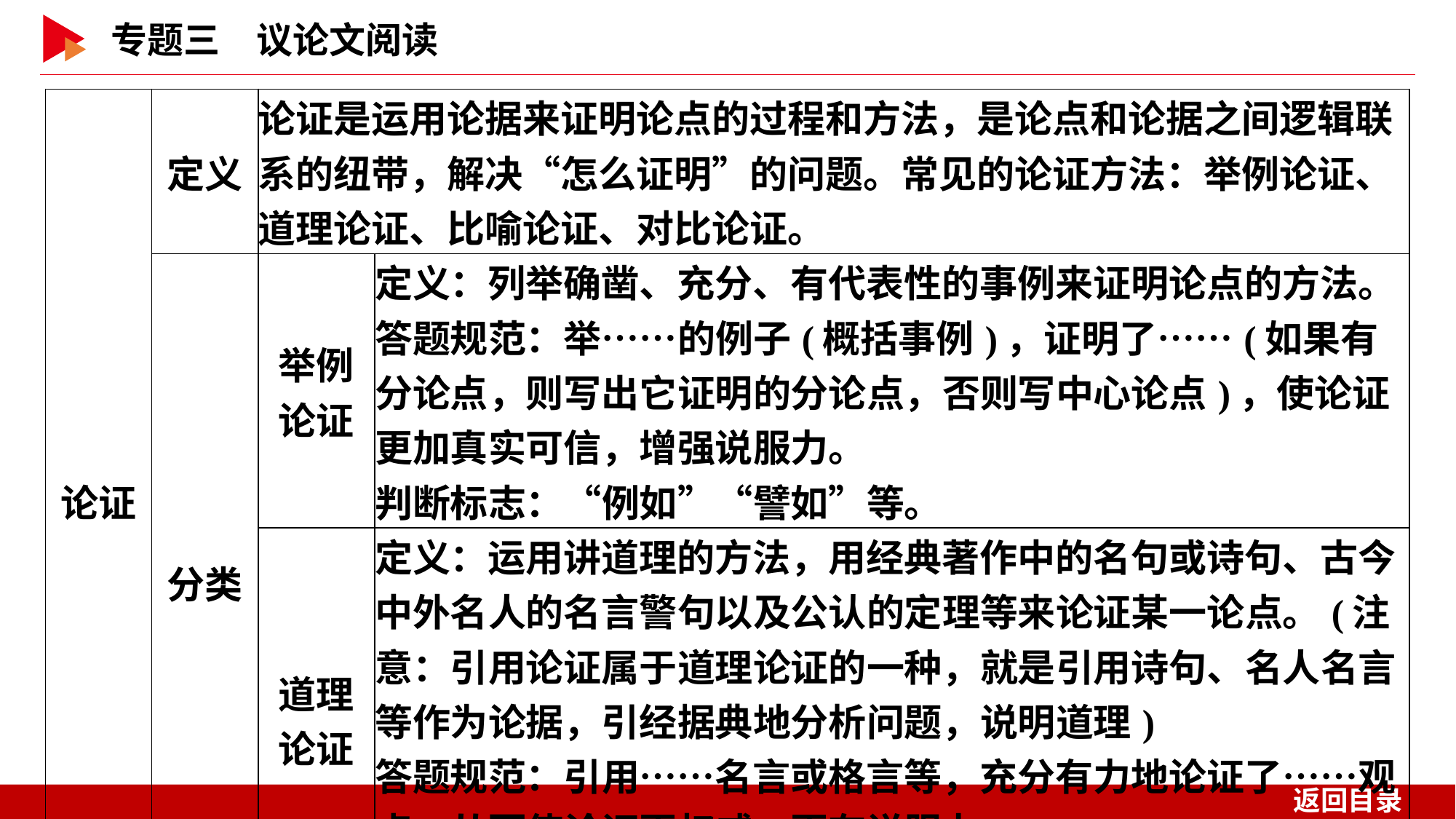

| 论证 | 定义 | 论证是运用论据来证明论点的过程和方法，是论点和论据之间逻辑联系的纽带，解决“怎么证明”的问题。常见的论证方法：举例论证、道理论证、比喻论证、对比论证。 |  |
| --- | --- | --- | --- |
|  | 分类 | 举例 论证 | 定义：列举确凿、充分、有代表性的事例来证明论点的方法。 答题规范：举……的例子(概括事例)，证明了……(如果有分论点，则写出它证明的分论点，否则写中心论点)，使论证更加真实可信，增强说服力。 判断标志：“例如”“譬如”等。 |
|  |  | 道理 论证 | 定义：运用讲道理的方法，用经典著作中的名句或诗句、古今中外名人的名言警句以及公认的定理等来论证某一论点。(注意：引用论证属于道理论证的一种，就是引用诗句、名人名言等作为论据，引经据典地分析问题，说明道理) 答题规范：引用……名言或格言等，充分有力地论证了……观点，从而使论证更权威，更有说服力。 判断标志：“××说”“俗话说”、格言警句等。 |